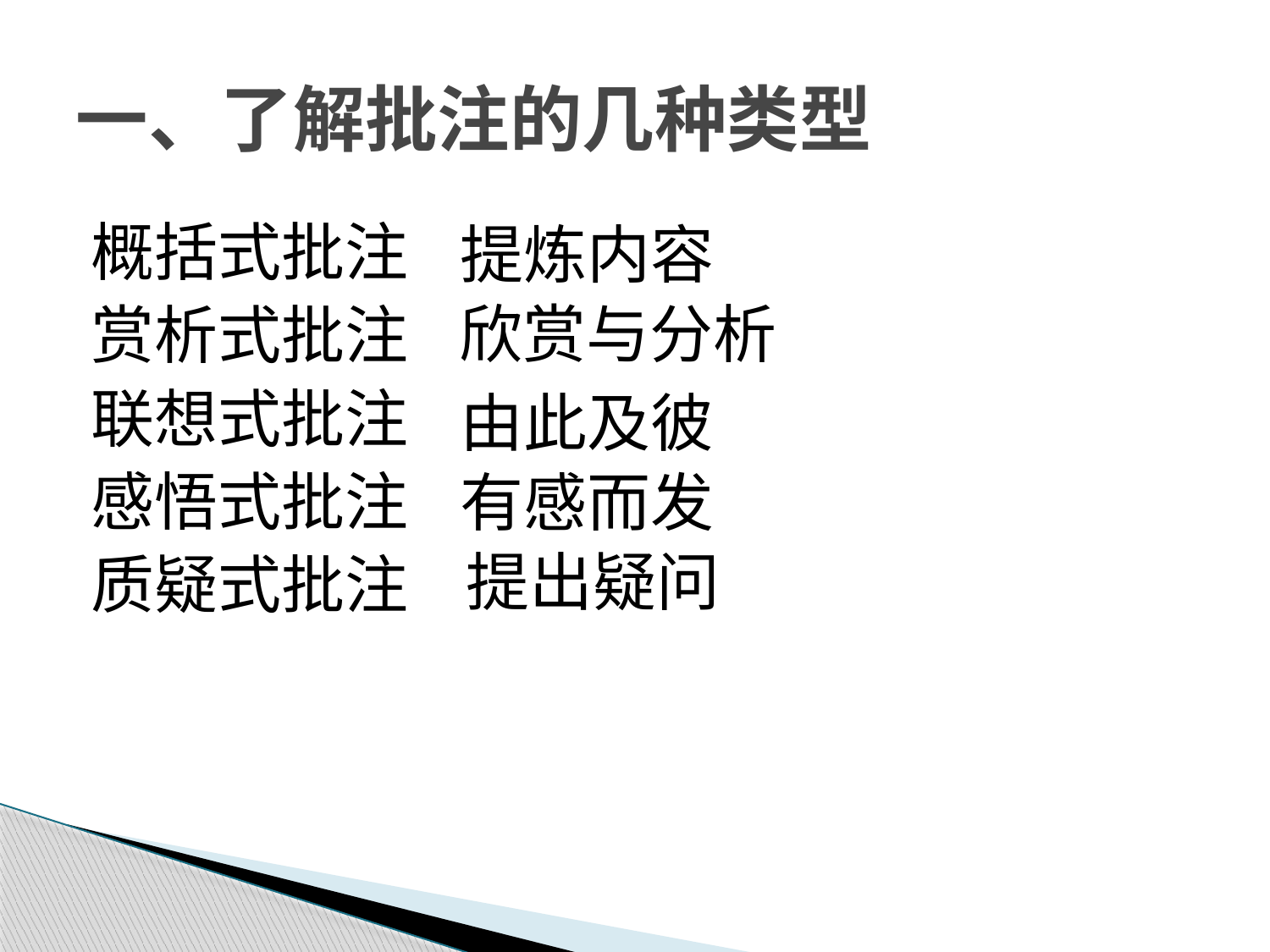

# 一、了解批注的几种类型
概括式批注
赏析式批注
联想式批注
感悟式批注
质疑式批注
提炼内容
欣赏与分析
由此及彼
有感而发
提出疑问